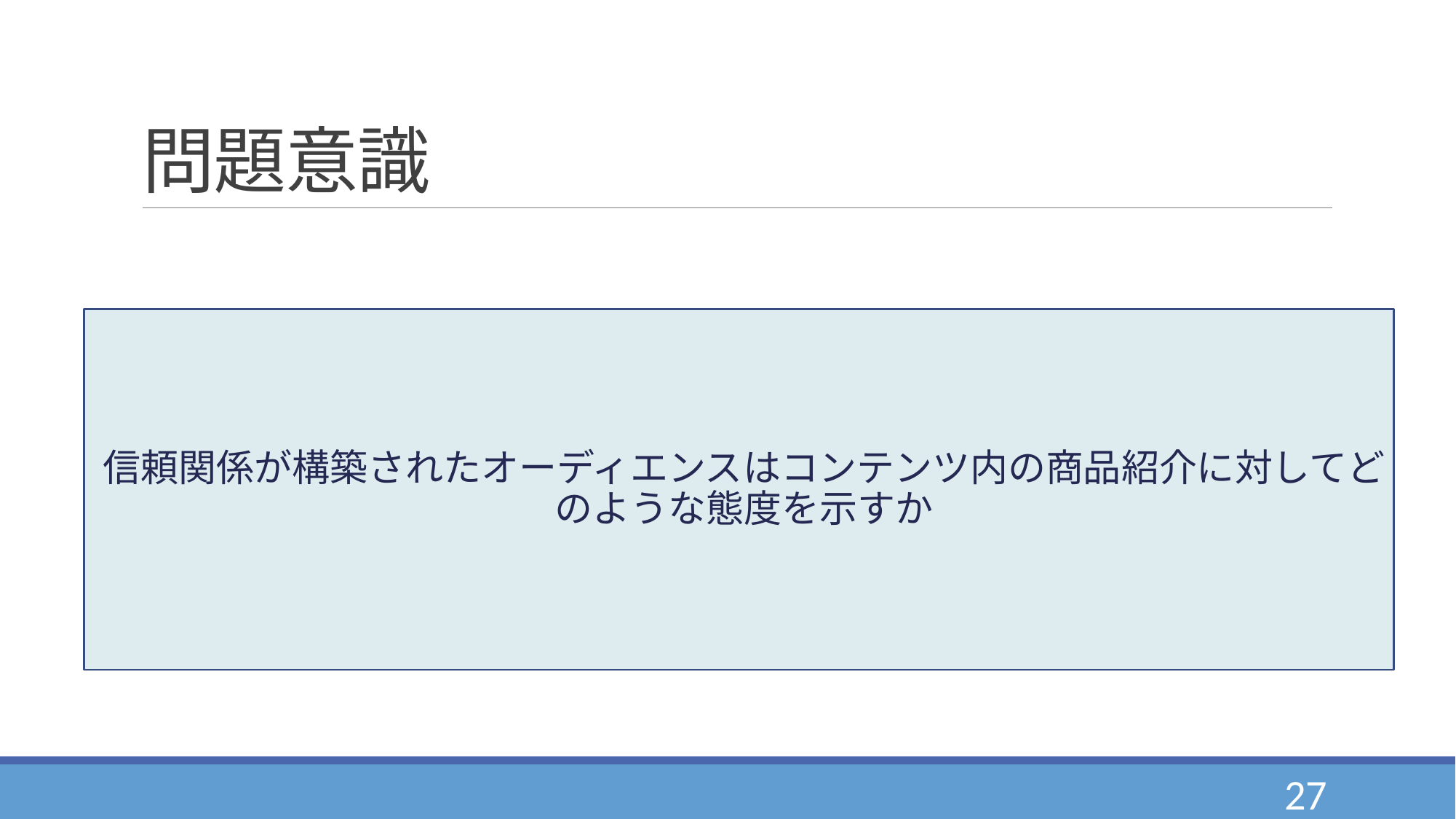

# 問題意識
信頼関係が構築されたオーディエンスはコンテンツ内の商品紹介に対してどのような態度を示すか
27